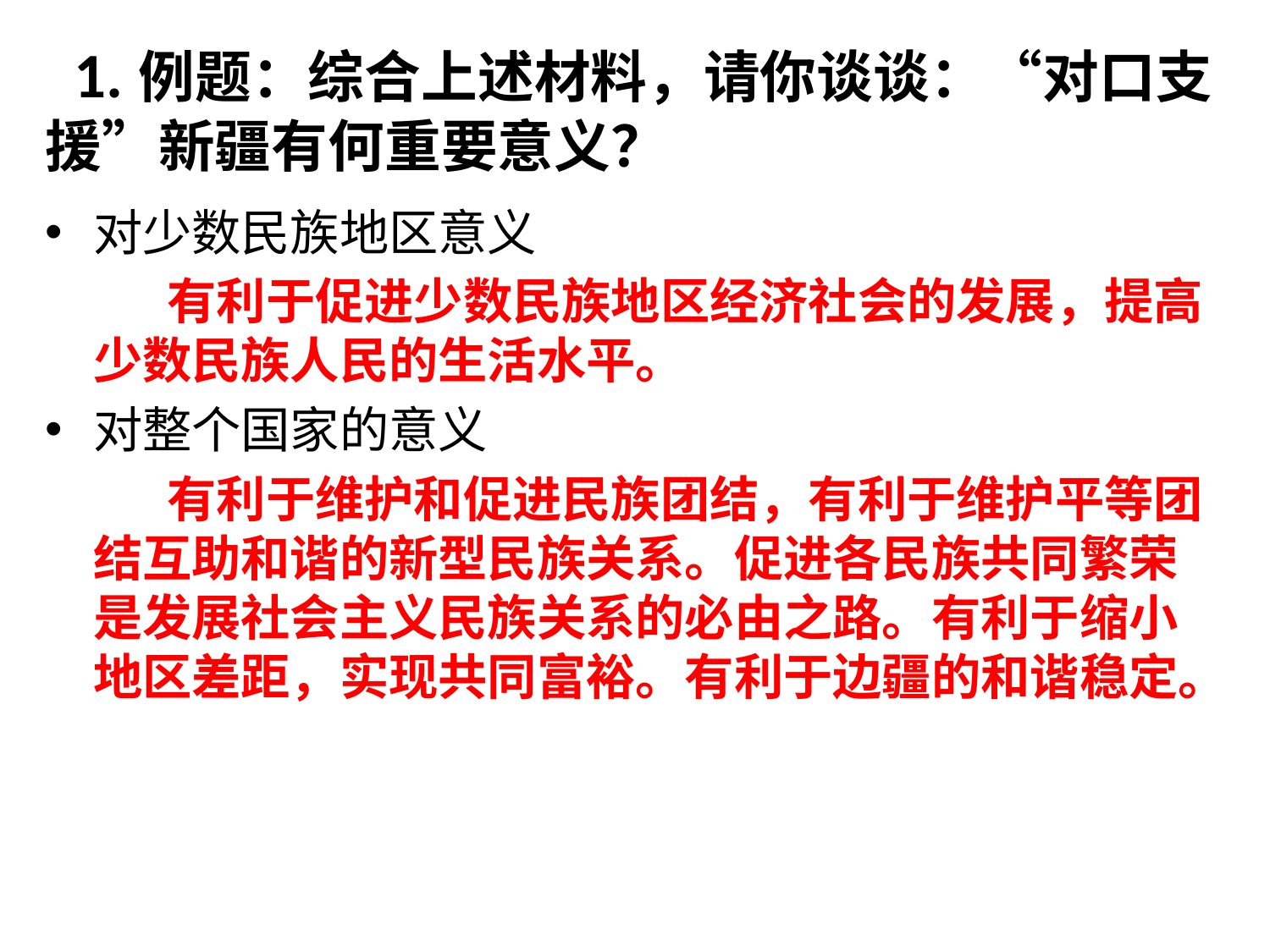

1.例题：综合上述材料，请你谈谈：“对口支援”新疆有何重要意义？
对少数民族地区意义
          有利于促进少数民族地区经济社会的发展，提高少数民族人民的生活水平。
对整个国家的意义
          有利于维护和促进民族团结，有利于维护平等团结互助和谐的新型民族关系。促进各民族共同繁荣是发展社会主义民族关系的必由之路。有利于缩小地区差距，实现共同富裕。有利于边疆的和谐稳定。